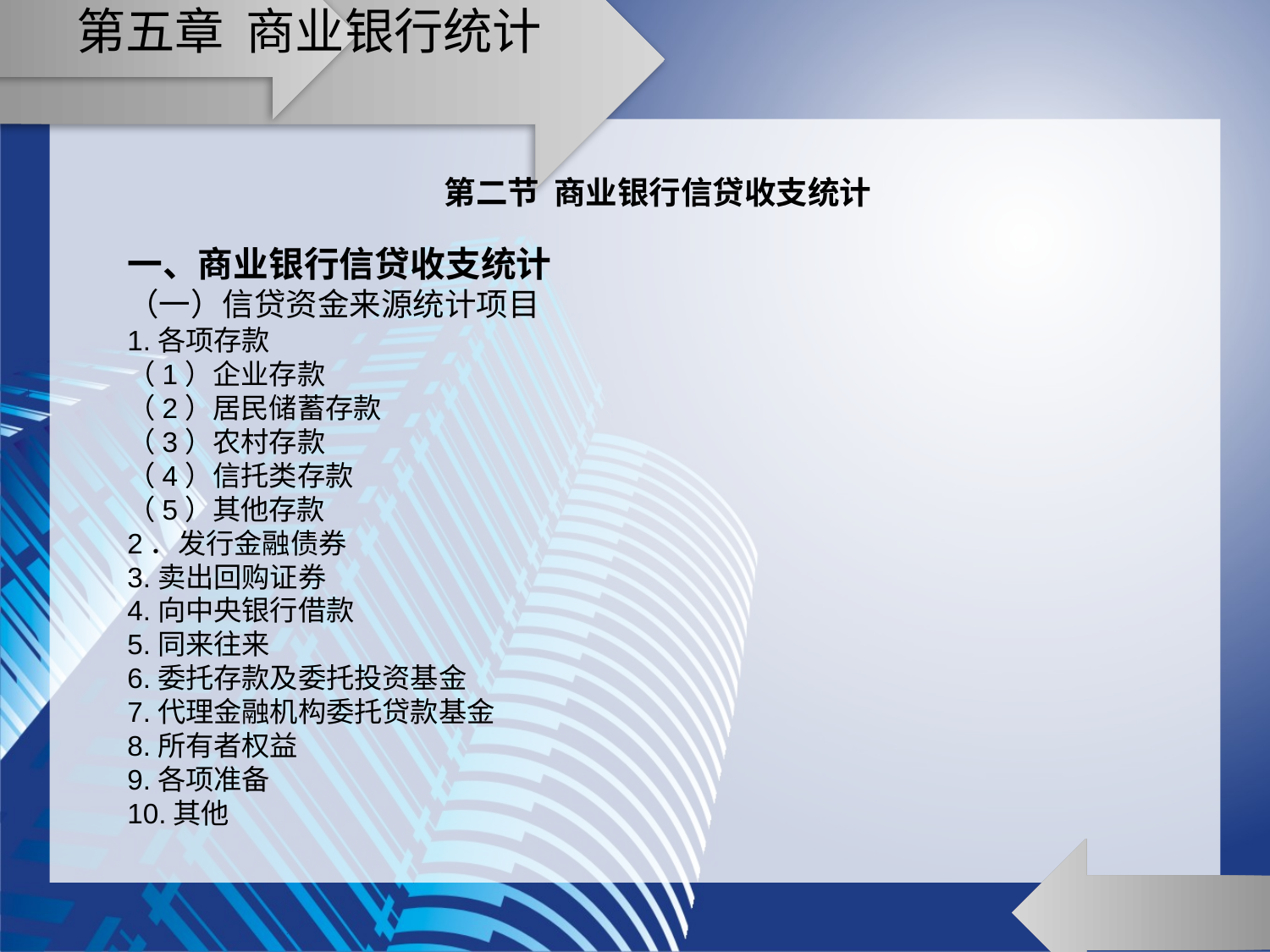

# 第五章  商业银行统计
第二节  商业银行信贷收支统计
一、商业银行信贷收支统计
（一）信贷资金来源统计项目
1.各项存款
（1）企业存款
（2）居民储蓄存款
（3）农村存款
（4）信托类存款
（5）其他存款
2．发行金融债券
3.卖出回购证券
4.向中央银行借款
5.同来往来
6.委托存款及委托投资基金
7.代理金融机构委托贷款基金
8.所有者权益
9.各项准备
10.其他